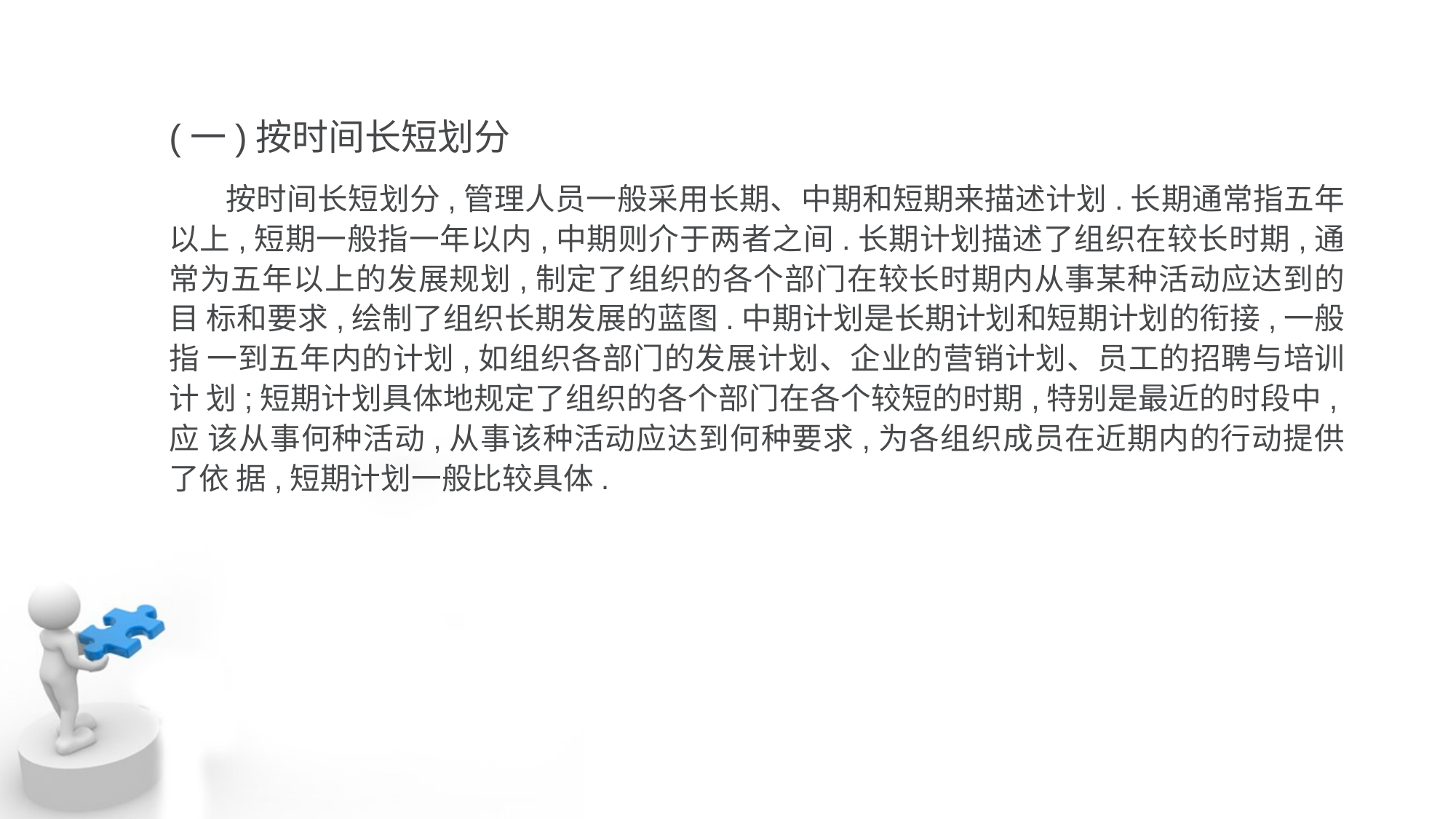

(一)按时间长短划分
       按时间长短划分,管理人员一般采用长期、中期和短期来描述计划.长期通常指五年 以上,短期一般指一年以内,中期则介于两者之间.长期计划描述了组织在较长时期,通 常为五年以上的发展规划,制定了组织的各个部门在较长时期内从事某种活动应达到的目 标和要求,绘制了组织长期发展的蓝图.中期计划是长期计划和短期计划的衔接,一般指 一到五年内的计划,如组织各部门的发展计划、企业的营销计划、员工的招聘与培训计 划;短期计划具体地规定了组织的各个部门在各个较短的时期,特别是最近的时段中,应 该从事何种活动,从事该种活动应达到何种要求,为各组织成员在近期内的行动提供了依 据,短期计划一般比较具体.